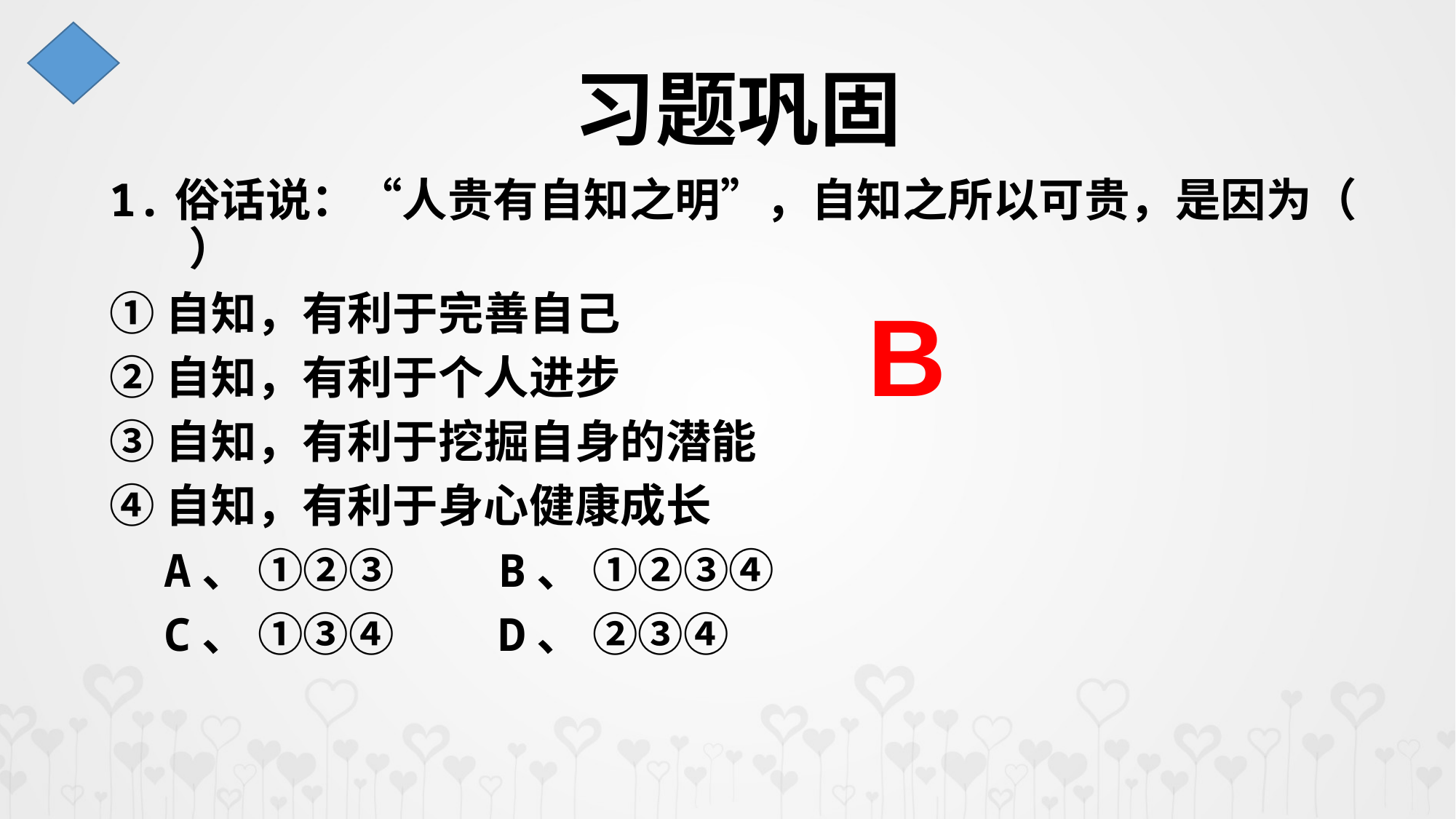

习题巩固
1.俗话说：“人贵有自知之明”，自知之所以可贵，是因为（         ）
①自知，有利于完善自己
②自知，有利于个人进步
③自知，有利于挖掘自身的潜能
④自知，有利于身心健康成长
  A、 ①②③         B、 ①②③④
  C、 ①③④         D、 ②③④
B